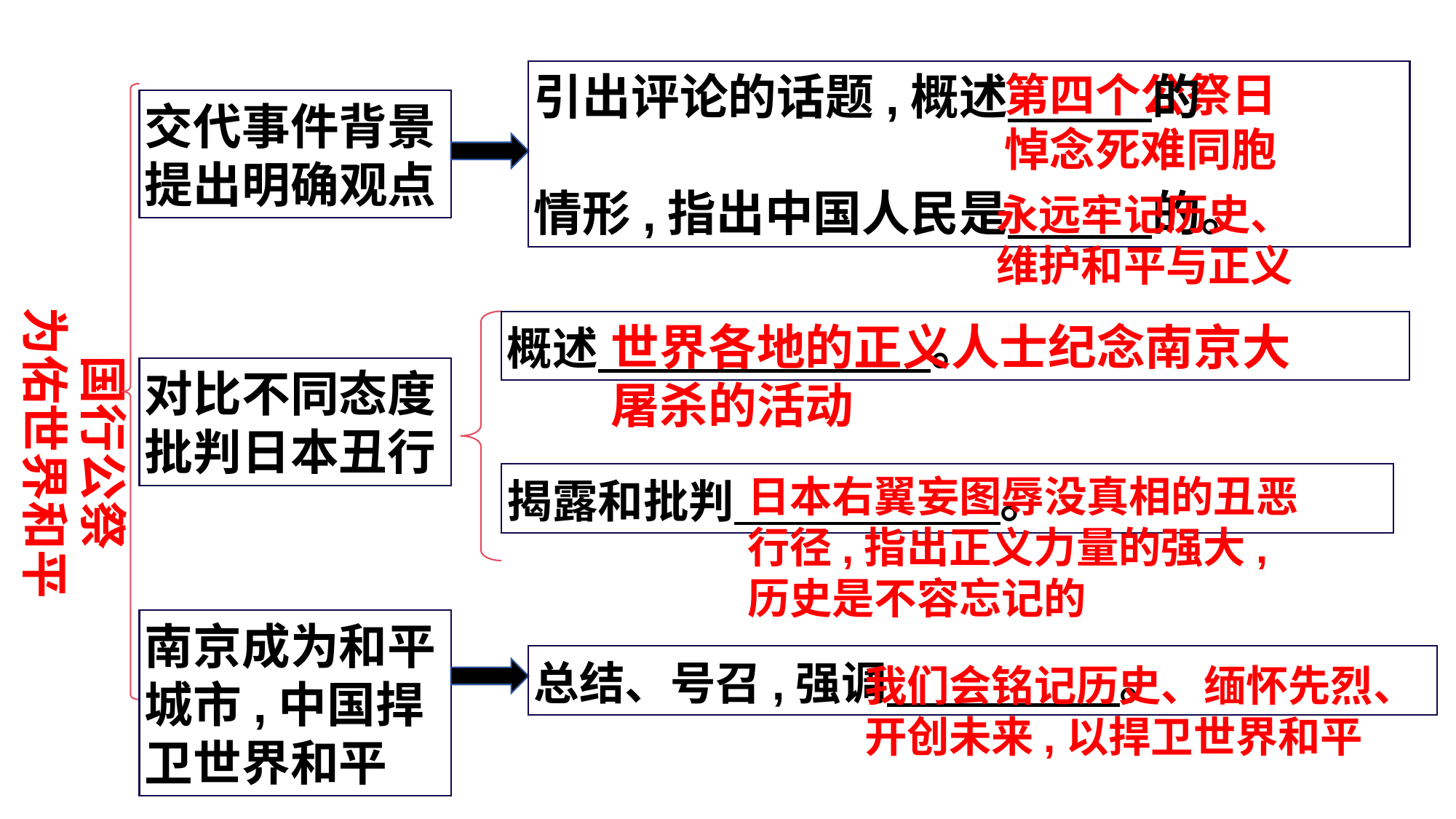

引出评论的话题,概述             的

情形,指出中国人民是             的。
第四个公祭日悼念死难同胞

交代事件背景提出明确观点

永远牢记历史、维护和平与正义
国行公祭
为佑世界和平

概述                              。
世界各地的正义人士纪念南京大屠杀的活动
对比不同态度批判日本丑行
揭露和批判                        。
日本右翼妄图辱没真相的丑恶行径,指出正义力量的强大,历史是不容忘记的
南京成为和平城市,中国捍卫世界和平
总结、号召,强调                     。
我们会铭记历史、缅怀先烈、开创未来,以捍卫世界和平